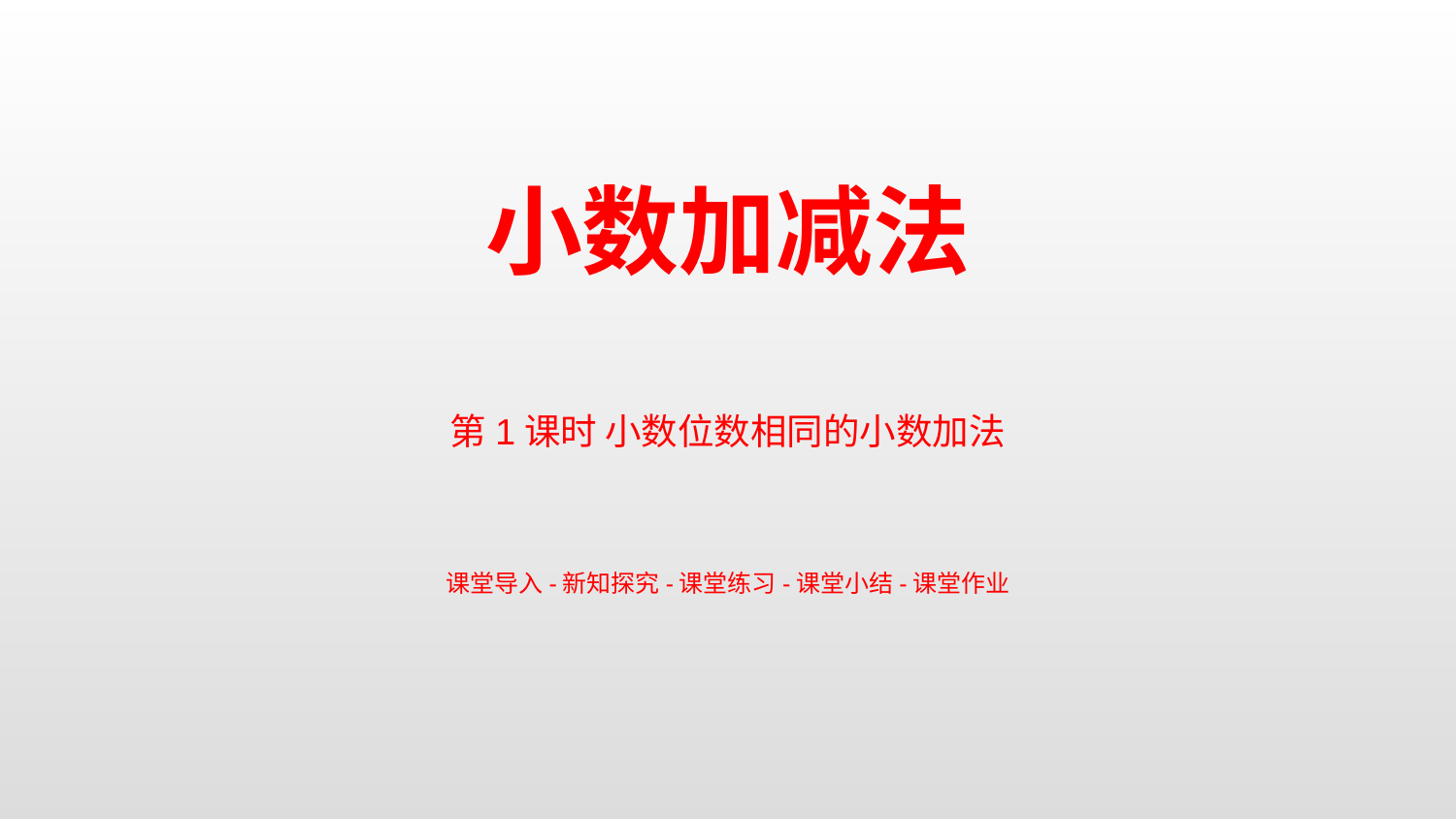

小数加减法
第1课时 小数位数相同的小数加法
课堂导入-新知探究-课堂练习-课堂小结-课堂作业